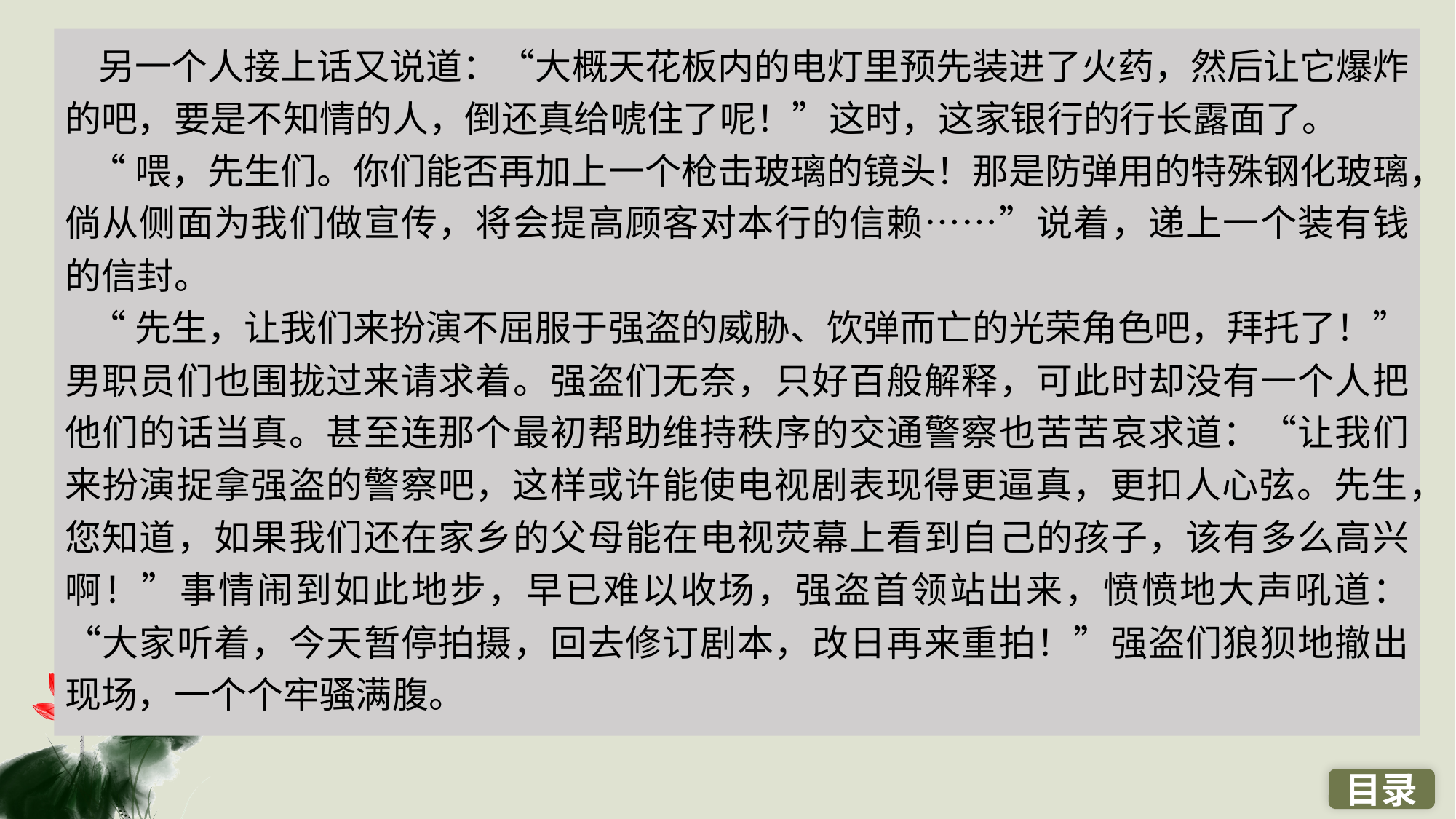

另一个人接上话又说道：“大概天花板内的电灯里预先装进了火药，然后让它爆炸的吧，要是不知情的人，倒还真给唬住了呢！”这时，这家银行的行长露面了。
   “喂，先生们。你们能否再加上一个枪击玻璃的镜头！那是防弹用的特殊钢化玻璃，倘从侧面为我们做宣传，将会提高顾客对本行的信赖……”说着，递上一个装有钱的信封。
   “先生，让我们来扮演不屈服于强盗的威胁、饮弹而亡的光荣角色吧，拜托了！”男职员们也围拢过来请求着。强盗们无奈，只好百般解释，可此时却没有一个人把他们的话当真。甚至连那个最初帮助维持秩序的交通警察也苦苦哀求道：“让我们来扮演捉拿强盗的警察吧，这样或许能使电视剧表现得更逼真，更扣人心弦。先生，您知道，如果我们还在家乡的父母能在电视荧幕上看到自己的孩子，该有多么高兴啊！”事情闹到如此地步，早已难以收场，强盗首领站出来，愤愤地大声吼道：“大家听着，今天暂停拍摄，回去修订剧本，改日再来重拍！”强盗们狼狈地撤出现场，一个个牢骚满腹。